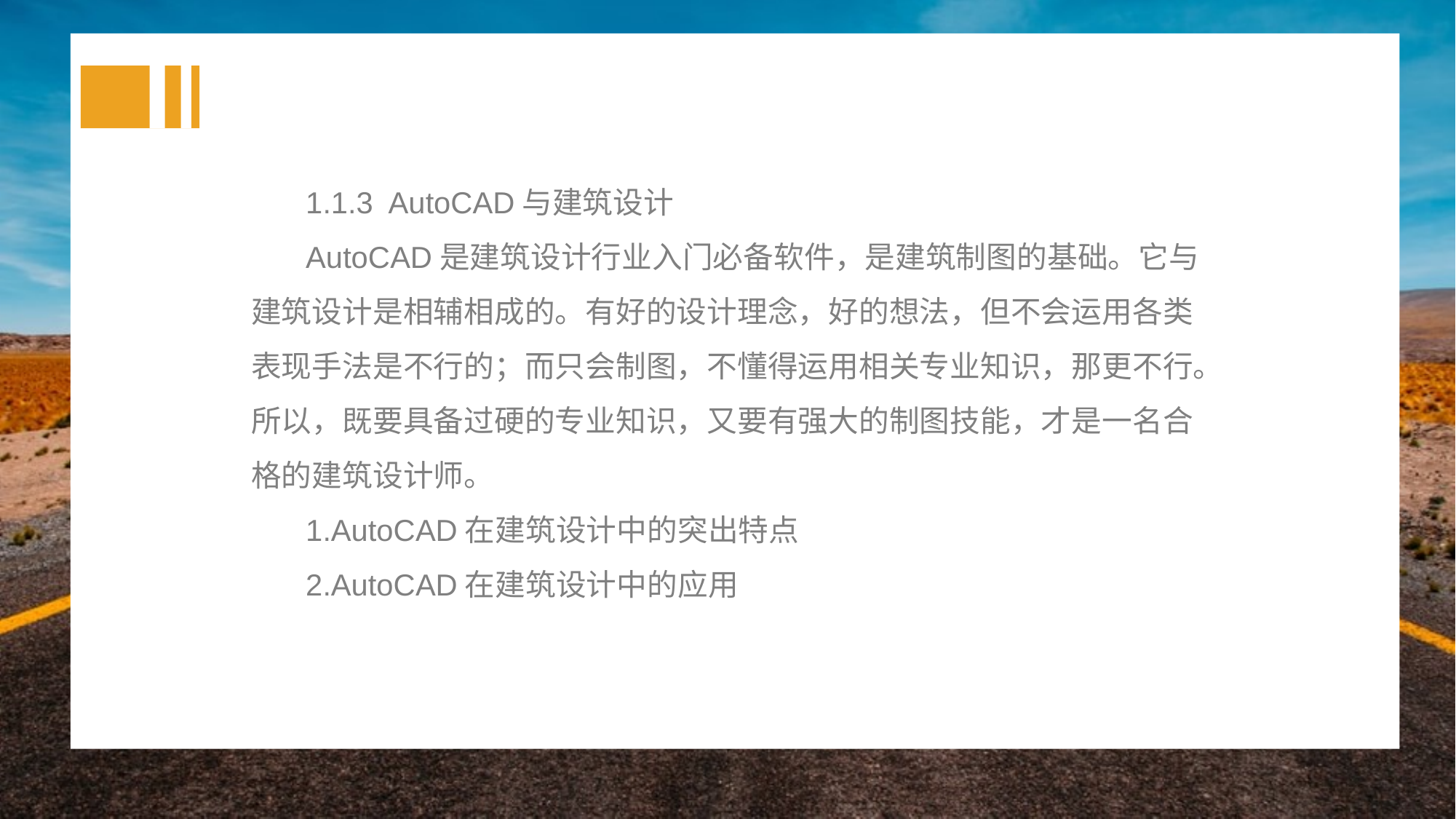

1.1.3  AutoCAD与建筑设计
AutoCAD是建筑设计行业入门必备软件，是建筑制图的基础。它与建筑设计是相辅相成的。有好的设计理念，好的想法，但不会运用各类表现手法是不行的；而只会制图，不懂得运用相关专业知识，那更不行。所以，既要具备过硬的专业知识，又要有强大的制图技能，才是一名合格的建筑设计师。
1.AutoCAD在建筑设计中的突出特点
2.AutoCAD在建筑设计中的应用